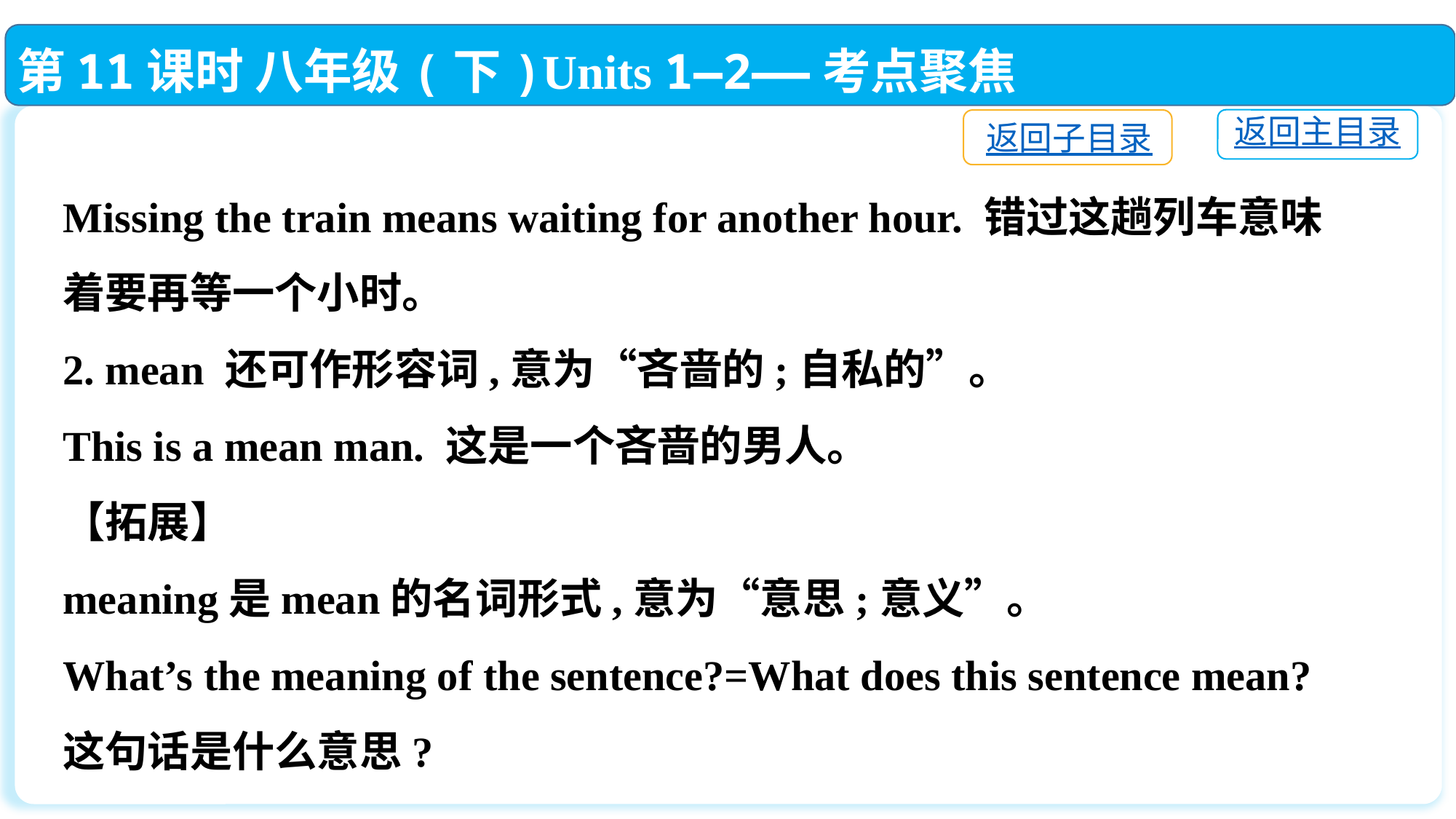

第11课时 八年级(下)Units 1—2——考点聚焦

返回主目录

返回子目录
Missing the train means waiting for another hour. 错过这趟列车意味着要再等一个小时。
2. mean 还可作形容词,意为“吝啬的;自私的”。
This is a mean man. 这是一个吝啬的男人。
【拓展】
meaning是mean的名词形式,意为“意思;意义”。
What’s the meaning of the sentence?=What does this sentence mean?这句话是什么意思?